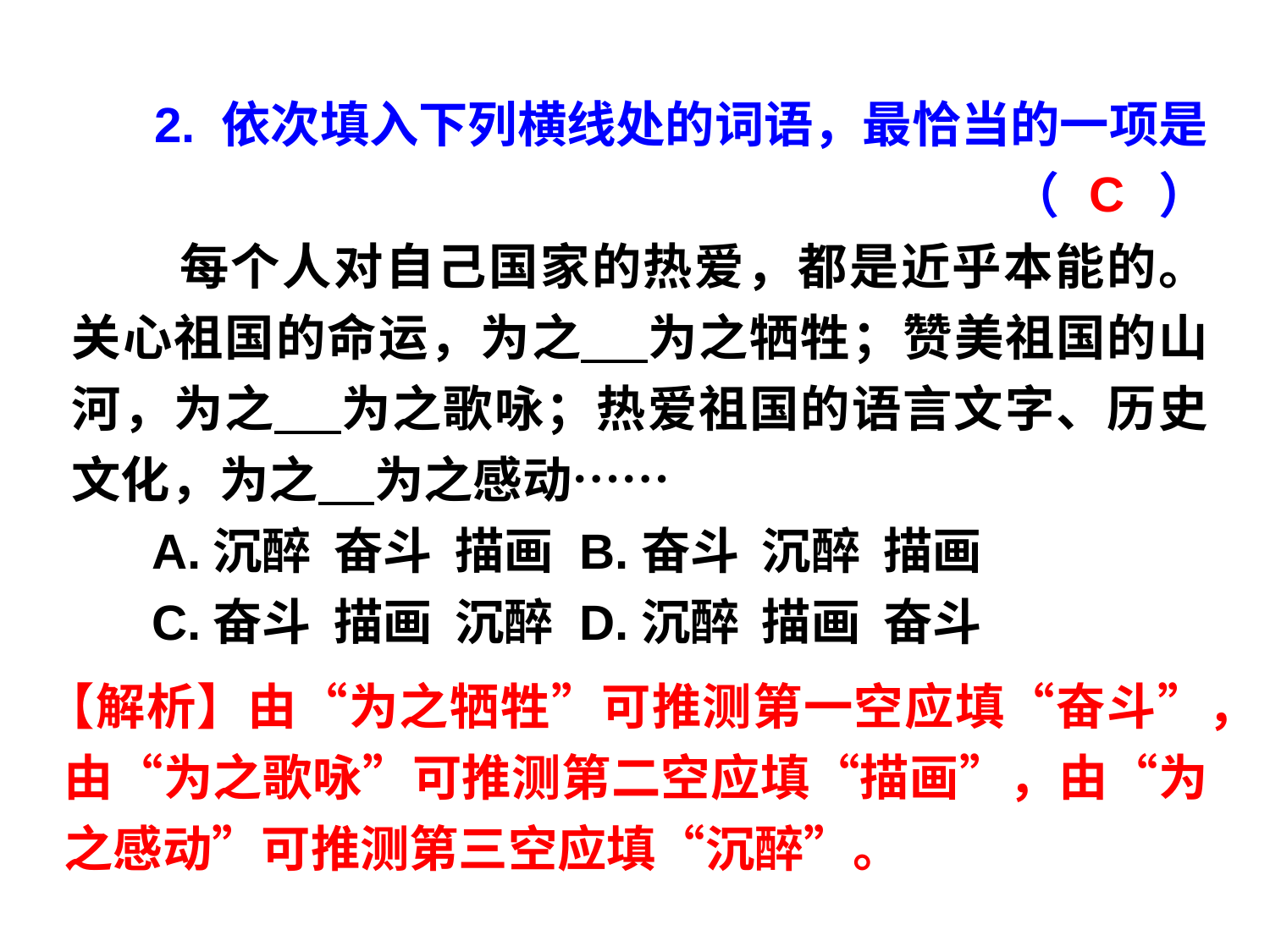

2. 依次填入下列横线处的词语，最恰当的一项是 （　　）
 每个人对自己国家的热爱，都是近乎本能的。关心祖国的命运，为之     为之牺牲；赞美祖国的山河，为之     为之歌咏；热爱祖国的语言文字、历史文化，为之     为之感动……
A.沉醉  奋斗  描画	B.奋斗  沉醉  描画
C.奋斗  描画  沉醉	D.沉醉  描画  奋斗
C
【解析】由“为之牺牲”可推测第一空应填“奋斗”，由“为之歌咏”可推测第二空应填“描画”，由“为之感动”可推测第三空应填“沉醉”。